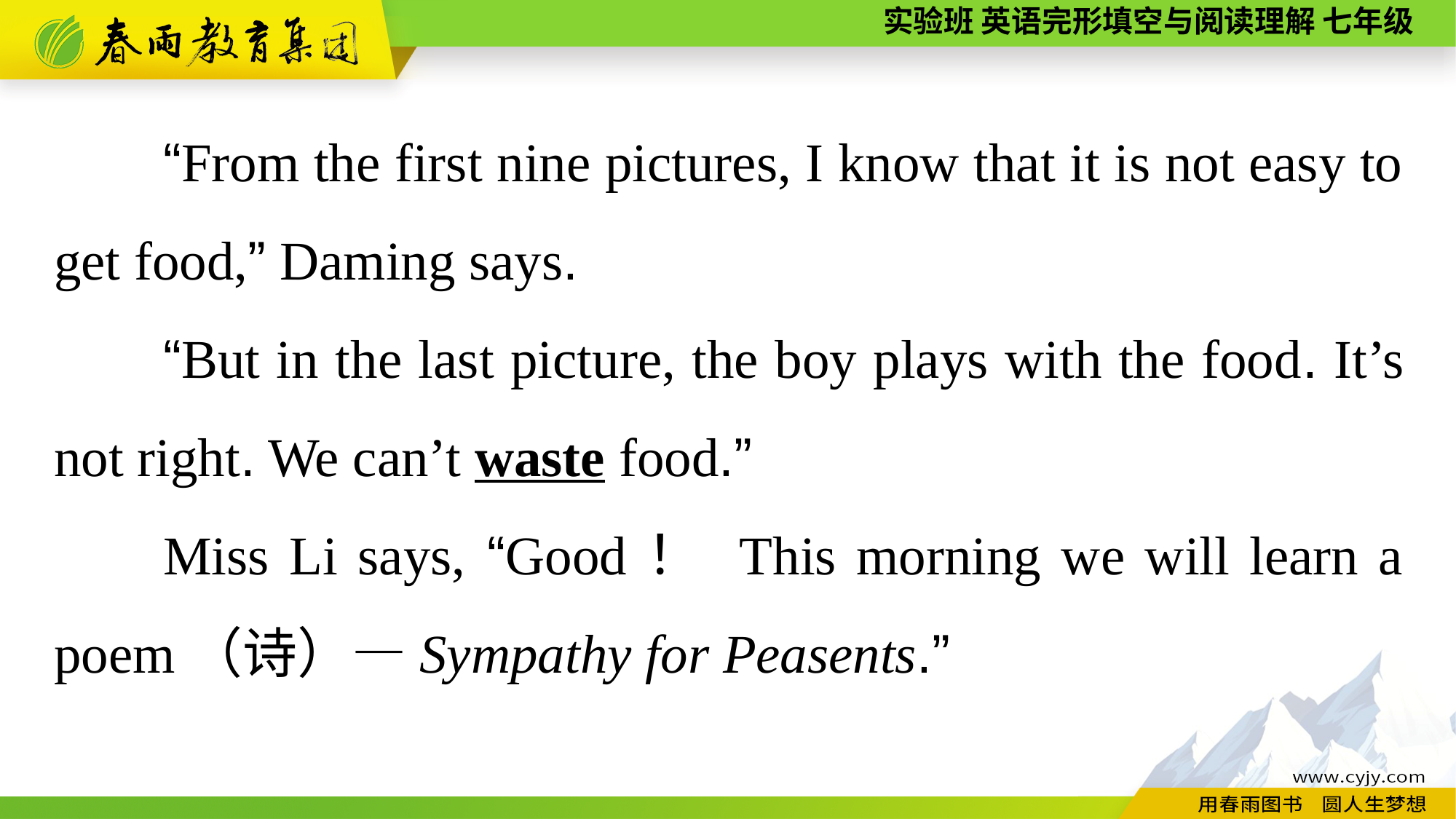

“From the first nine pictures, I know that it is not easy to get food,” Daming says.
“But in the last picture, the boy plays with the food. It’s not right. We can’t waste food.”
Miss Li says, “Good！ This morning we will learn a poem（诗）—Sympathy for Peasents.”